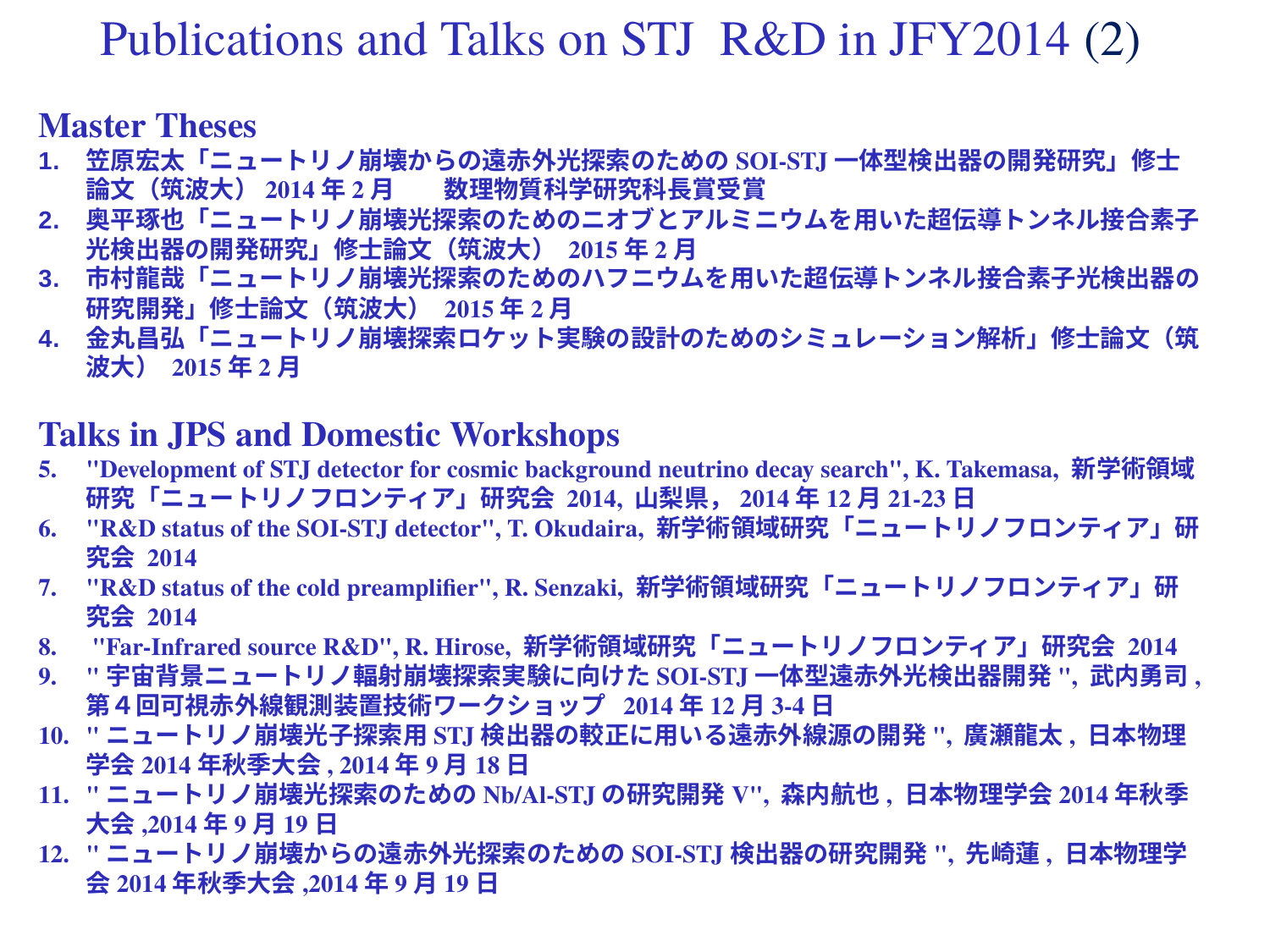

# Publications and Talks on STJ  R&D in JFY2014 (2)
Master Theses
笠原宏太「ニュートリノ崩壊からの遠赤外光探索のためのSOI-STJ一体型検出器の開発研究」修士論文（筑波大）2014年2月　　数理物質科学研究科長賞受賞
奥平琢也「ニュートリノ崩壊光探索のためのニオブとアルミニウムを用いた超伝導トンネル接合素子光検出器の開発研究」修士論文（筑波大） 2015年2月
市村龍哉「ニュートリノ崩壊光探索のためのハフニウムを用いた超伝導トンネル接合素子光検出器の研究開発」修士論文（筑波大） 2015年2月
金丸昌弘「ニュートリノ崩壊探索ロケット実験の設計のためのシミュレーション解析」修士論文（筑波大） 2015年2月

Talks in JPS and Domestic Workshops
"Development of STJ detector for cosmic background neutrino decay search", K. Takemasa, 新学術領域研究「ニュートリノフロンティア」研究会 2014, 山梨県，2014年12月21-23日
"R&D status of the SOI-STJ detector", T. Okudaira, 新学術領域研究「ニュートリノフロンティア」研究会 2014
"R&D status of the cold preamplifier", R. Senzaki, 新学術領域研究「ニュートリノフロンティア」研究会 2014
 "Far-Infrared source R&D", R. Hirose, 新学術領域研究「ニュートリノフロンティア」研究会 2014
"宇宙背景ニュートリノ輻射崩壊探索実験に向けたSOI-STJ一体型遠赤外光検出器開発", 武内勇司, 第４回可視赤外線観測装置技術ワークショップ  2014年12月3-4日
"ニュートリノ崩壊光子探索用STJ検出器の較正に用いる遠赤外線源の開発", 廣瀬龍太, 日本物理学会2014年秋季大会, 2014年9月18日
"ニュートリノ崩壊光探索のためのNb/Al-STJの研究開発V", 森内航也, 日本物理学会2014年秋季大会,2014年9月19日
"ニュートリノ崩壊からの遠赤外光探索のためのSOI-STJ検出器の研究開発", 先崎蓮, 日本物理学会2014年秋季大会,2014年9月19日